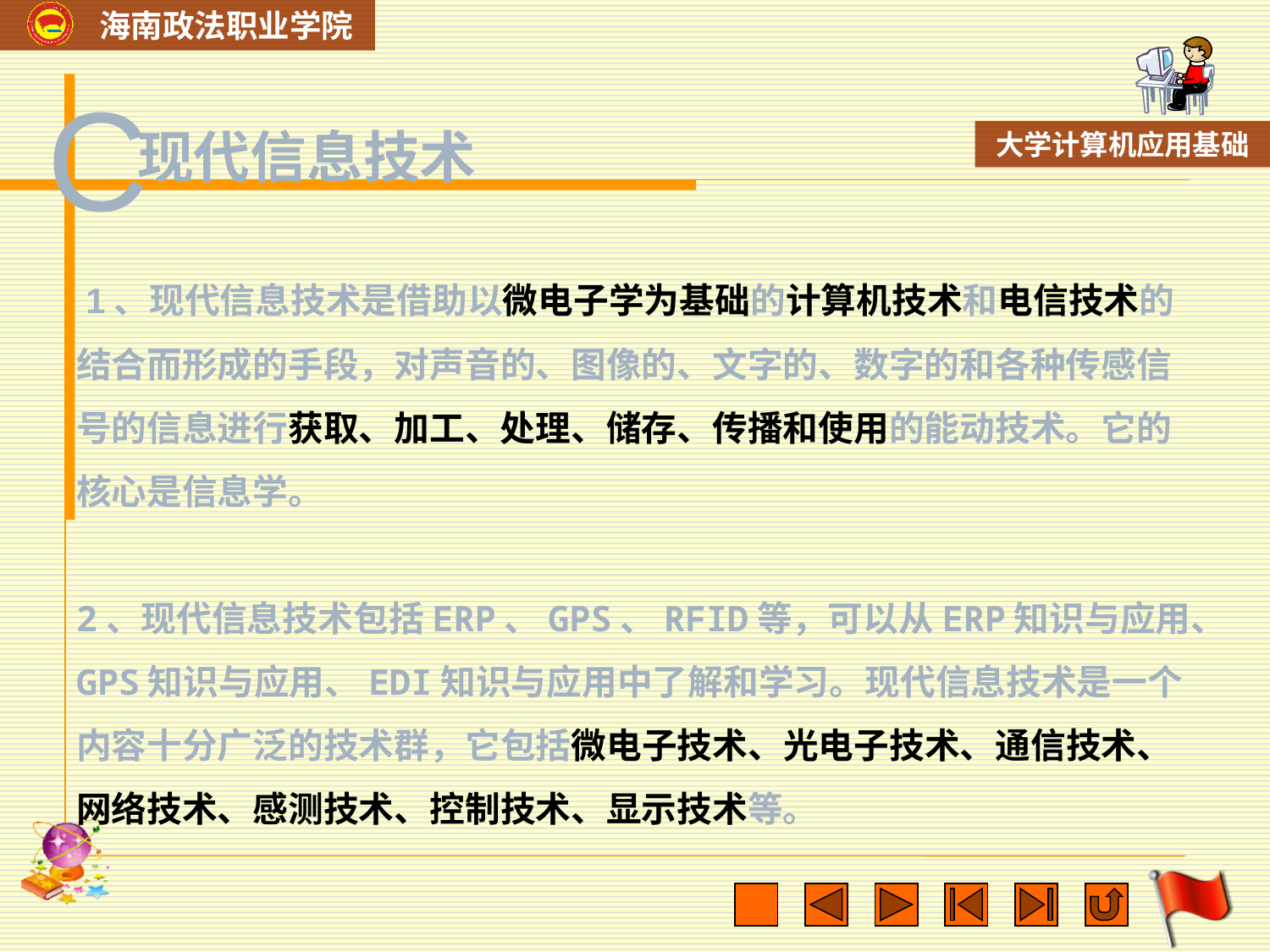

C
现代信息技术
# 1、现代信息技术是借助以微电子学为基础的计算机技术和电信技术的结合而形成的手段，对声音的、图像的、文字的、数字的和各种传感信号的信息进行获取、加工、处理、储存、传播和使用的能动技术。它的核心是信息学。 2、现代信息技术包括ERP、GPS、RFID等，可以从ERP知识与应用、GPS知识与应用、EDI知识与应用中了解和学习。现代信息技术是一个内容十分广泛的技术群，它包括微电子技术、光电子技术、通信技术、网络技术、感测技术、控制技术、显示技术等。